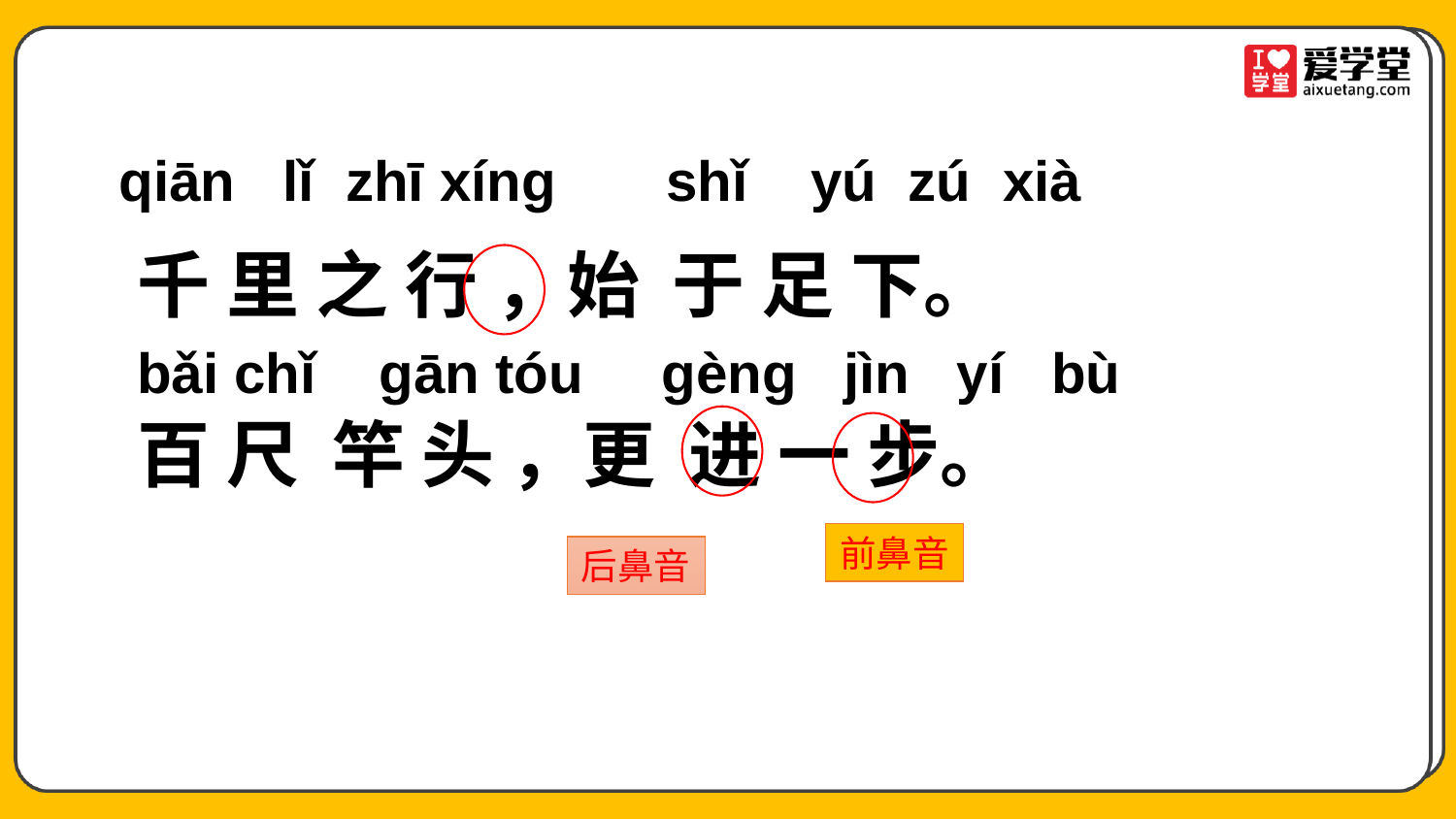

qiān   lǐ  zhī xíng       shǐ    yú  zú  xià
千 里 之 行 ，始  于 足 下。

bǎi chǐ    gān tóu     gèng   jìn   yí   bù
百 尺  竿 头 ，更  进 一 步。

前鼻音
后鼻音